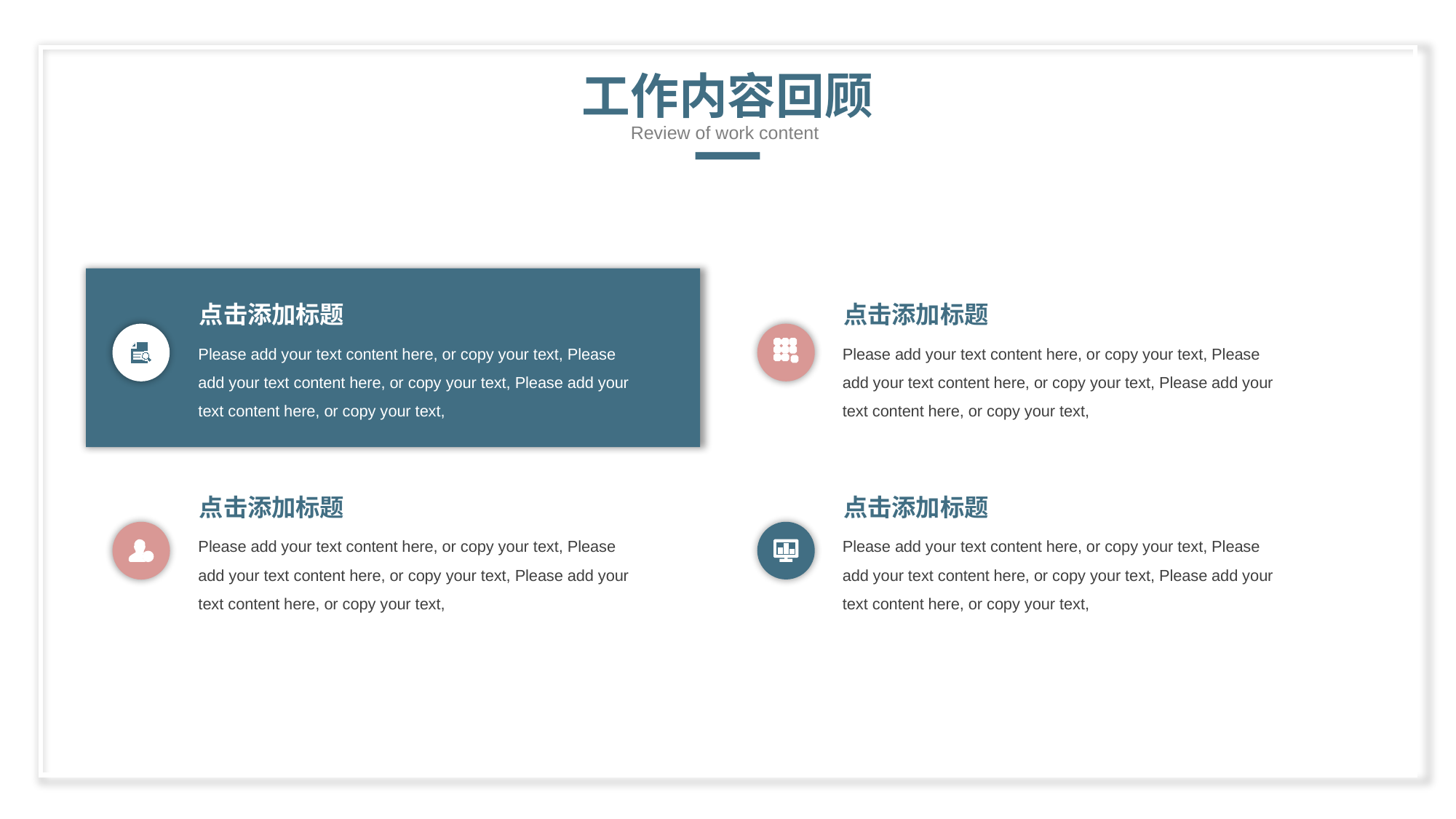

工作内容回顾
Review of work content

点击添加标题
点击添加标题

Please add your text content here, or copy your text, Please add your text content here, or copy your text, Please add your text content here, or copy your text,
Please add your text content here, or copy your text, Please add your text content here, or copy your text, Please add your text content here, or copy your text,
点击添加标题
点击添加标题

Please add your text content here, or copy your text, Please add your text content here, or copy your text, Please add your text content here, or copy your text,

Please add your text content here, or copy your text, Please add your text content here, or copy your text, Please add your text content here, or copy your text,